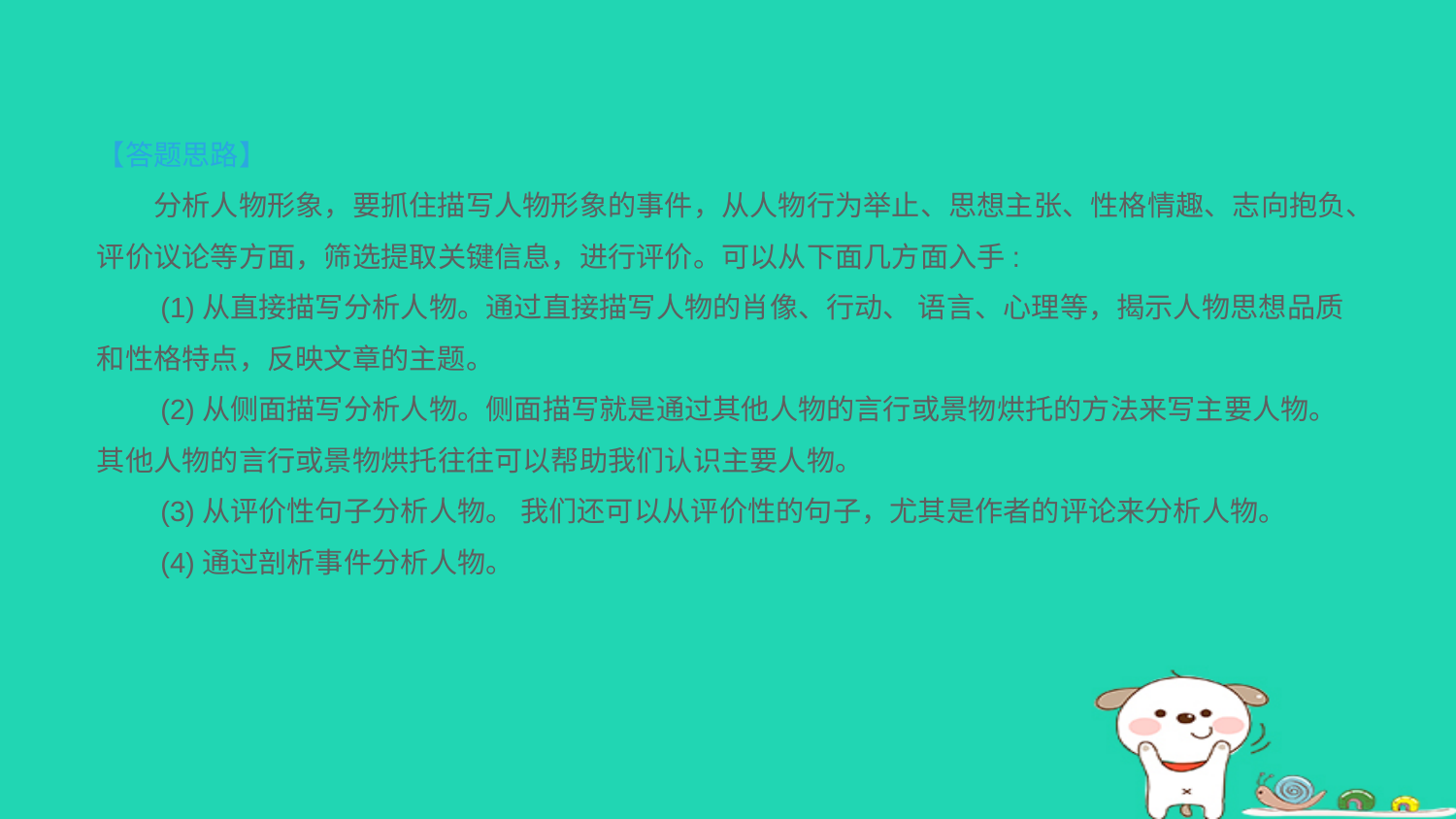

【答题思路】
　　分析人物形象，要抓住描写人物形象的事件，从人物行为举止、思想主张、性格情趣、志向抱负、评价议论等方面，筛选提取关键信息，进行评价。可以从下面几方面入手:
　　(1)从直接描写分析人物。通过直接描写人物的肖像、行动、 语言、心理等，揭示人物思想品质和性格特点，反映文章的主题。
　　(2)从侧面描写分析人物。侧面描写就是通过其他人物的言行或景物烘托的方法来写主要人物。其他人物的言行或景物烘托往往可以帮助我们认识主要人物。
　　(3)从评价性句子分析人物。 我们还可以从评价性的句子，尤其是作者的评论来分析人物。
　　(4)通过剖析事件分析人物。